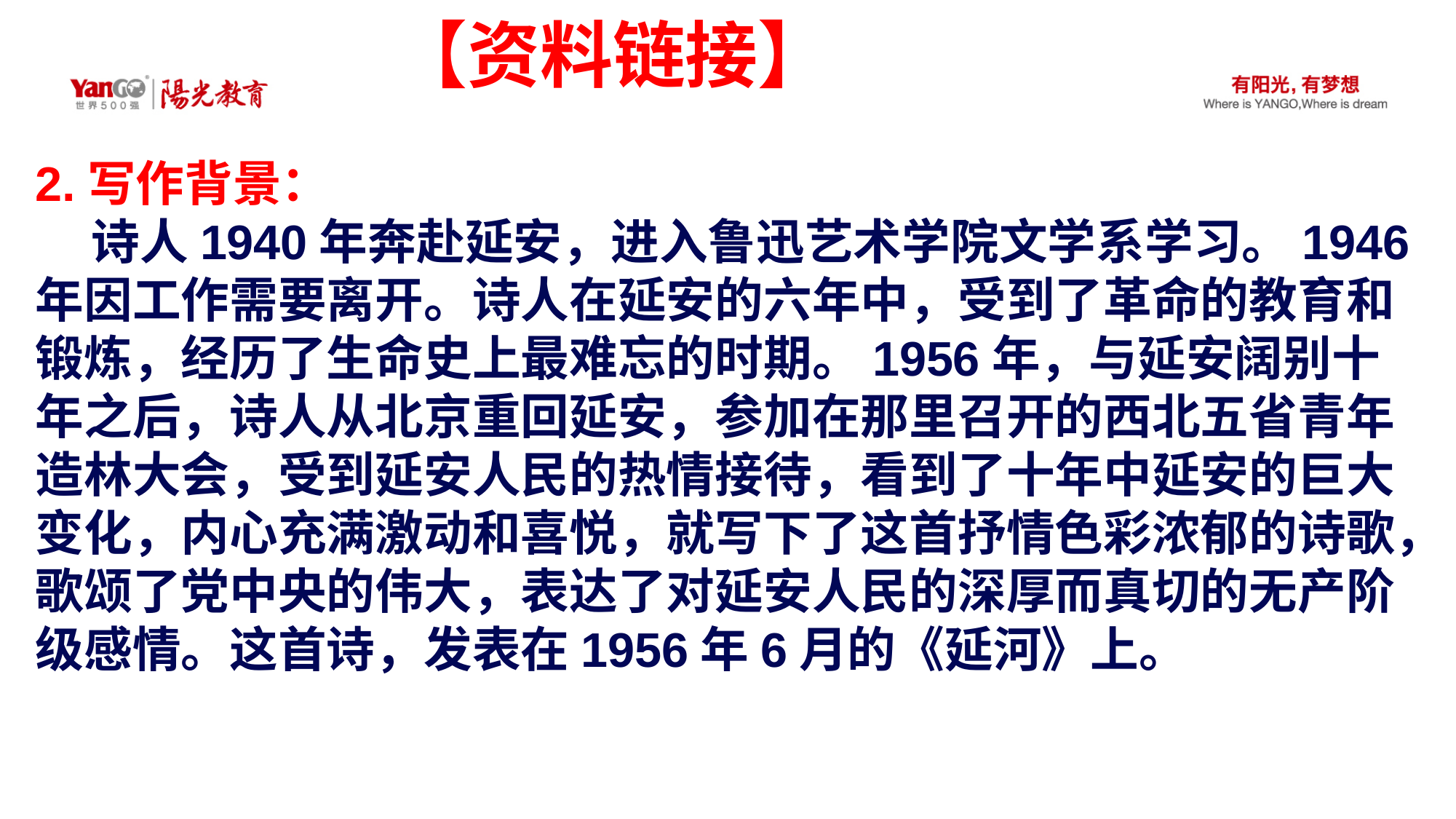

# 【资料链接】
2.写作背景：
    诗人1940年奔赴延安，进入鲁迅艺术学院文学系学习。1946年因工作需要离开。诗人在延安的六年中，受到了革命的教育和锻炼，经历了生命史上最难忘的时期。1956年，与延安阔别十年之后，诗人从北京重回延安，参加在那里召开的西北五省青年造林大会，受到延安人民的热情接待，看到了十年中延安的巨大变化，内心充满激动和喜悦，就写下了这首抒情色彩浓郁的诗歌，歌颂了党中央的伟大，表达了对延安人民的深厚而真切的无产阶级感情。这首诗，发表在1956年6月的《延河》上。